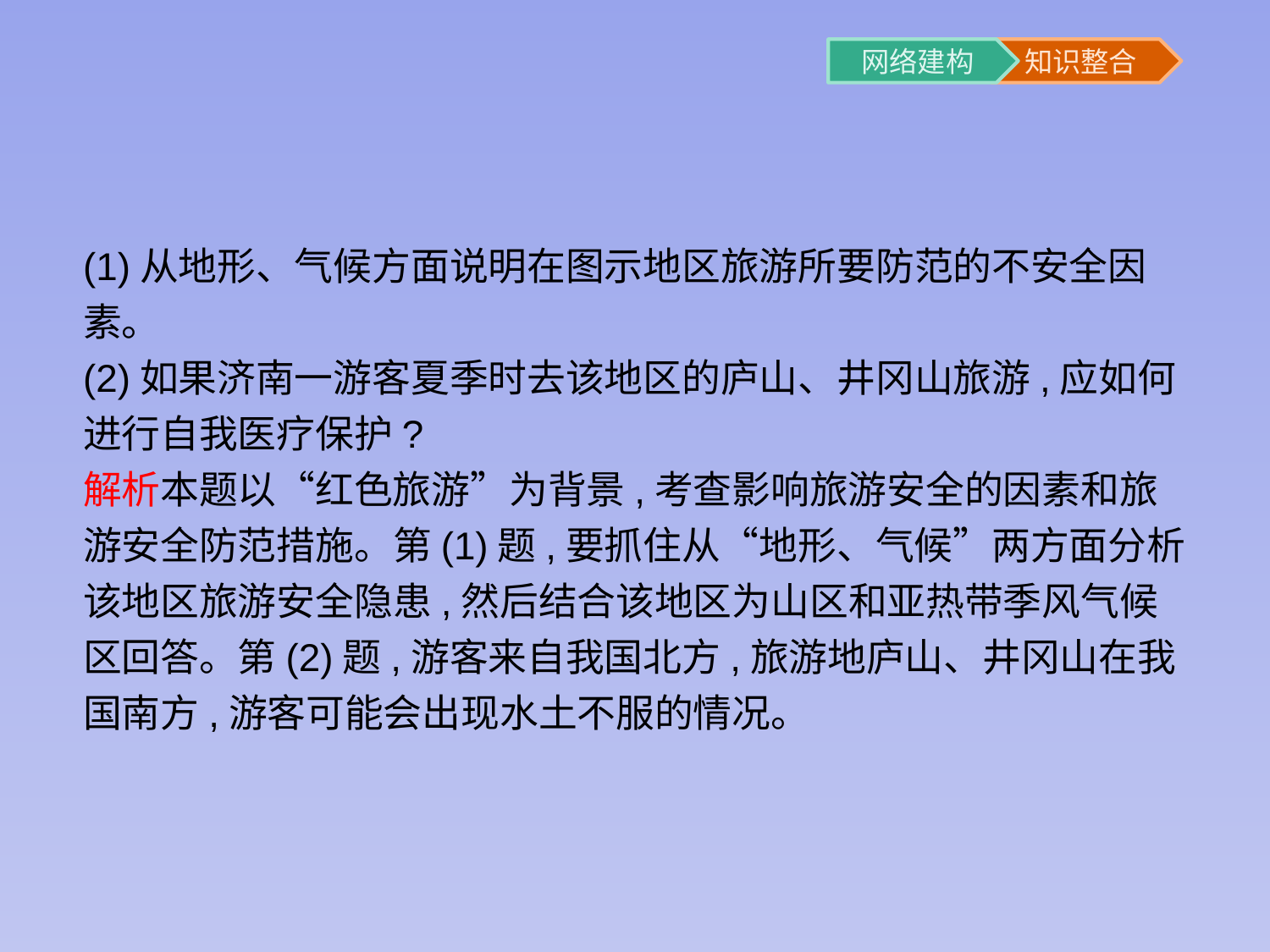

(1)从地形、气候方面说明在图示地区旅游所要防范的不安全因素。
(2)如果济南一游客夏季时去该地区的庐山、井冈山旅游,应如何进行自我医疗保护?
解析本题以“红色旅游”为背景,考查影响旅游安全的因素和旅游安全防范措施。第(1)题,要抓住从“地形、气候”两方面分析该地区旅游安全隐患,然后结合该地区为山区和亚热带季风气候区回答。第(2)题,游客来自我国北方,旅游地庐山、井冈山在我国南方,游客可能会出现水土不服的情况。